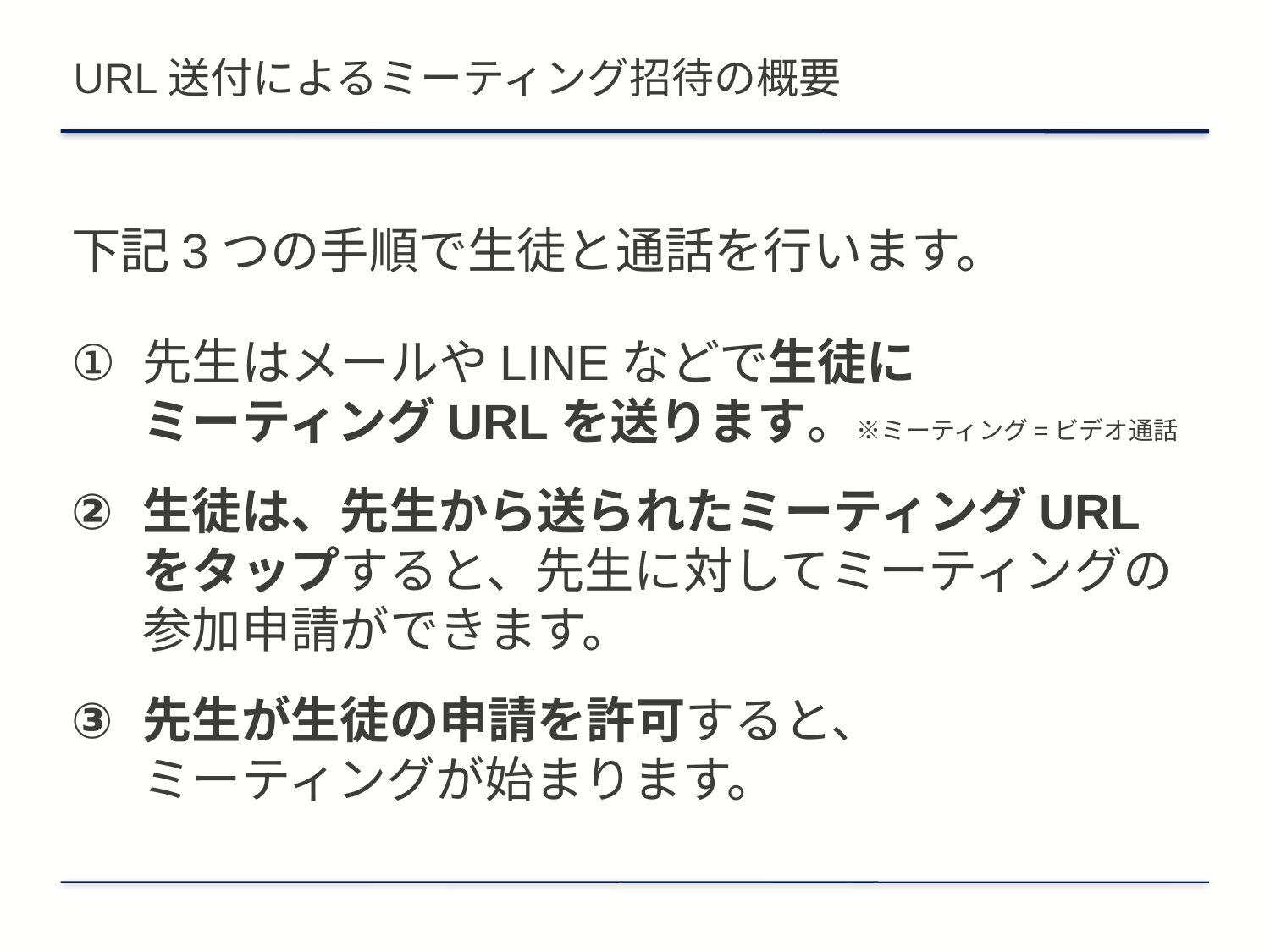

# URL送付によるミーティング招待の概要
下記3つの手順で生徒と通話を行います。
先生はメールやLINEなどで生徒に
ミーティングURLを送ります。※ミーティング=ビデオ通話
生徒は、先生から送られたミーティングURLをタップすると、先生に対してミーティングの参加申請ができます。
先生が生徒の申請を許可すると、
ミーティングが始まります。